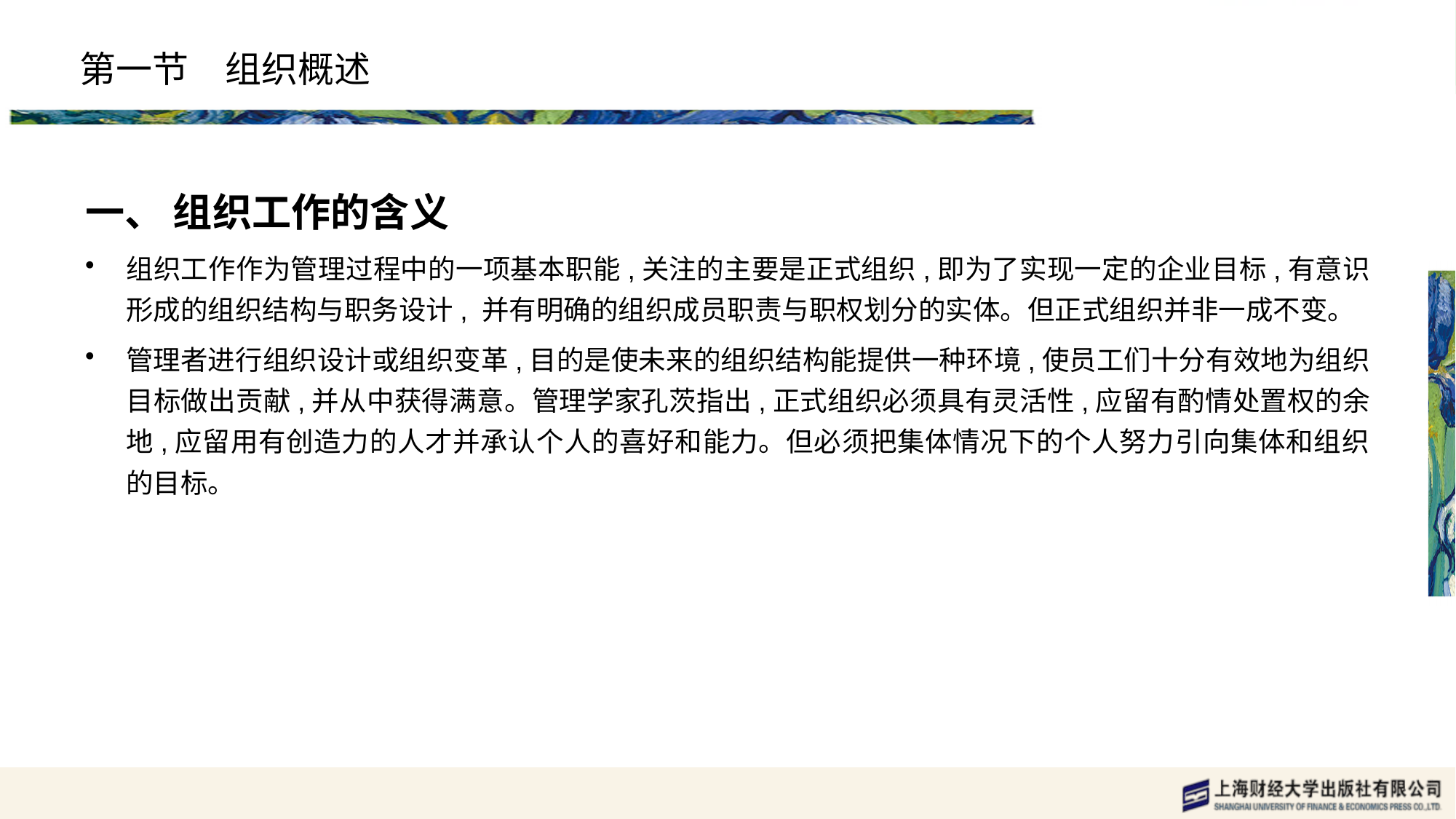

# 第一节　组织概述
一、 组织工作的含义
组织工作作为管理过程中的一项基本职能,关注的主要是正式组织,即为了实现一定的企业目标,有意识形成的组织结构与职务设计, 并有明确的组织成员职责与职权划分的实体。但正式组织并非一成不变。
管理者进行组织设计或组织变革,目的是使未来的组织结构能提供一种环境,使员工们十分有效地为组织目标做出贡献,并从中获得满意。管理学家孔茨指出,正式组织必须具有灵活性,应留有酌情处置权的余地,应留用有创造力的人才并承认个人的喜好和能力。但必须把集体情况下的个人努力引向集体和组织的目标。